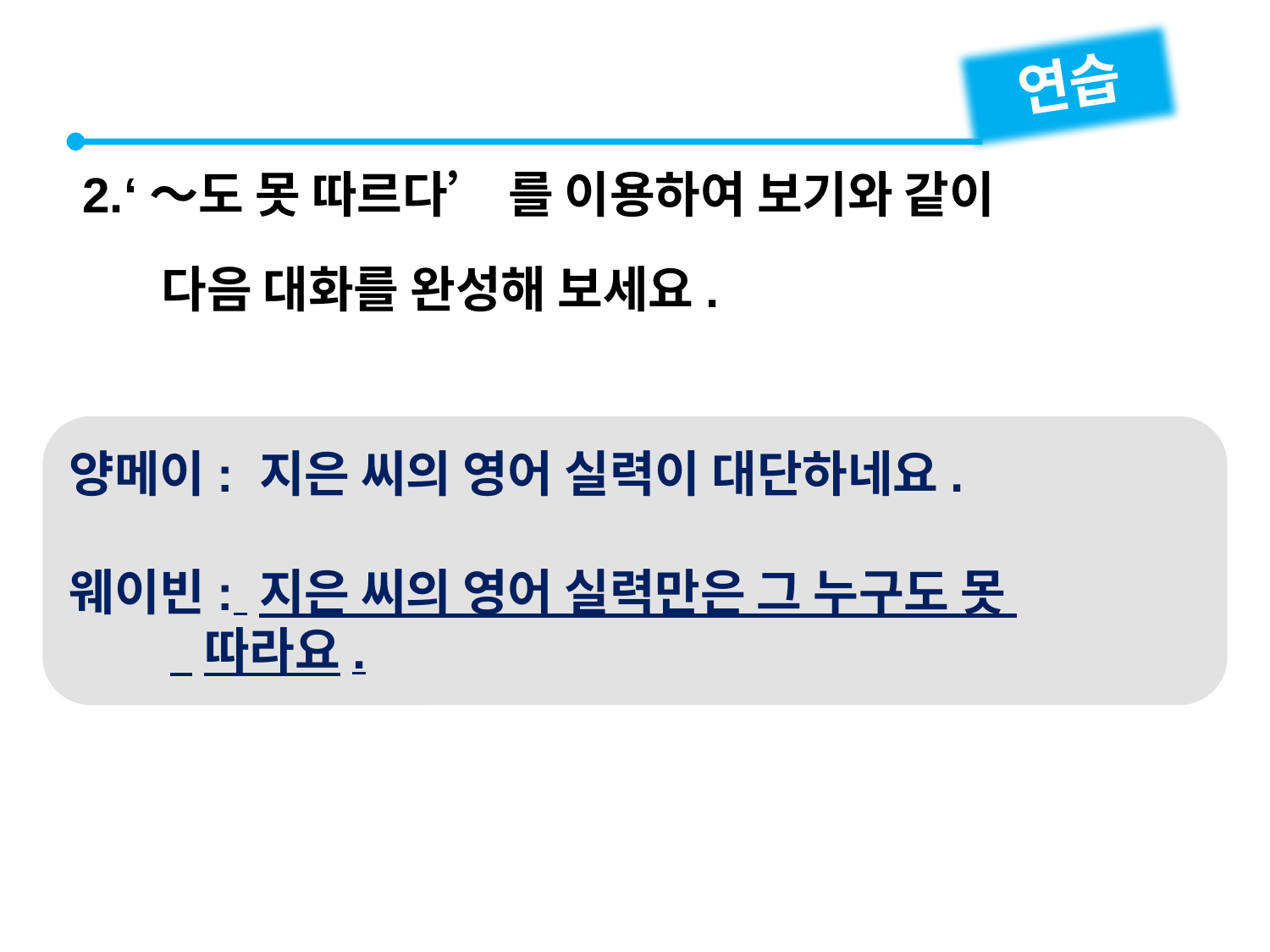

연습
2.‘～도 못 따르다’ 를 이용하여 보기와 같이
      다음 대화를 완성해 보세요.
양메이: 지은 씨의 영어 실력이 대단하네요.

웨이빈: 지은 씨의 영어 실력만은 그 누구도 못
           따라요.